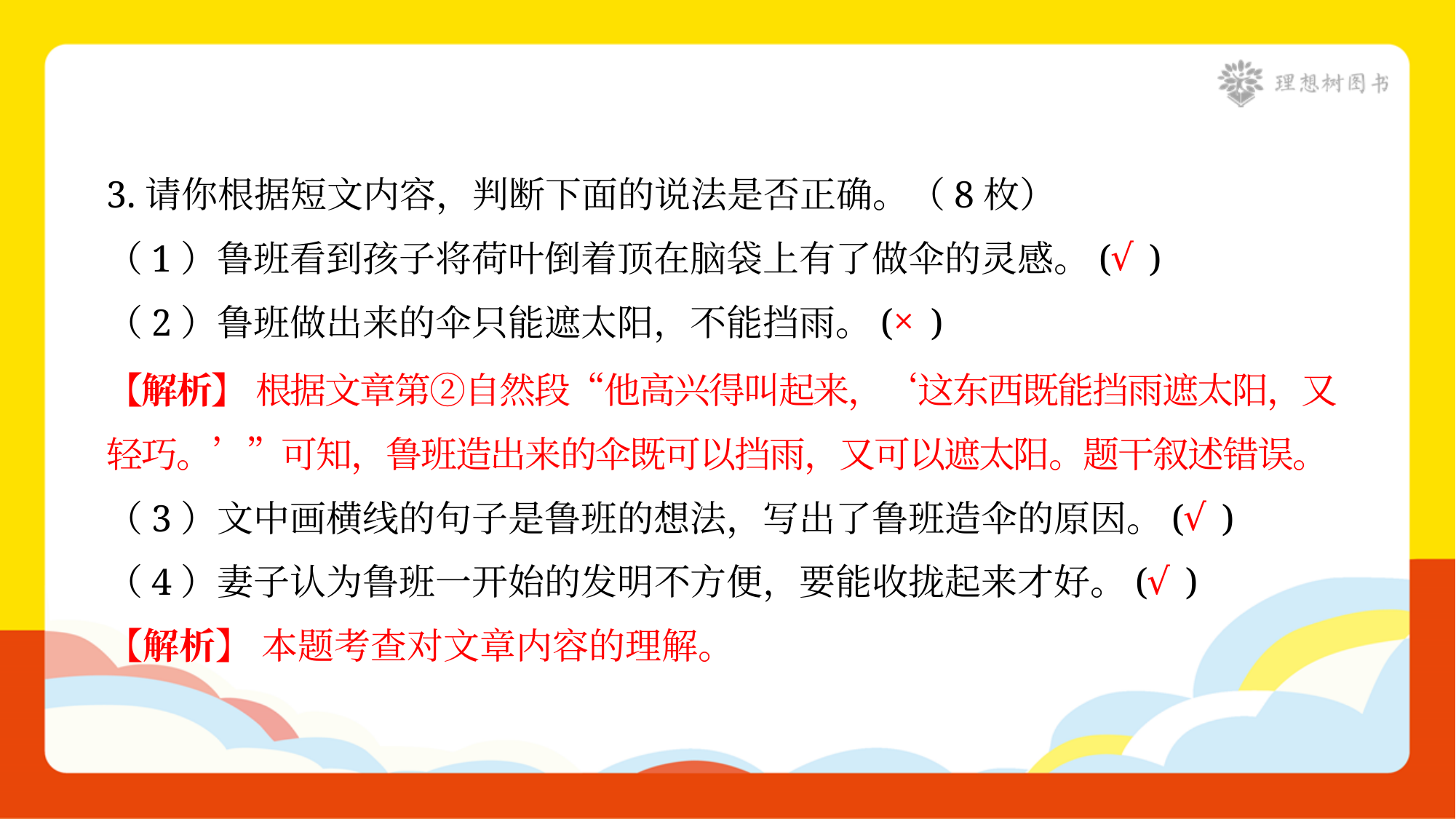

3.请你根据短文内容，判断下面的说法是否正确。（8枚）
√
（1）鲁班看到孩子将荷叶倒着顶在脑袋上有了做伞的灵感。(    )
×
（2）鲁班做出来的伞只能遮太阳，不能挡雨。(    )
【解析】 根据文章第②自然段“他高兴得叫起来，‘这东西既能挡雨遮太阳，又
轻巧。’”可知，鲁班造出来的伞既可以挡雨，又可以遮太阳。题干叙述错误。
√
（3）文中画横线的句子是鲁班的想法，写出了鲁班造伞的原因。(    )
√
（4）妻子认为鲁班一开始的发明不方便，要能收拢起来才好。(    )
【解析】 本题考查对文章内容的理解。